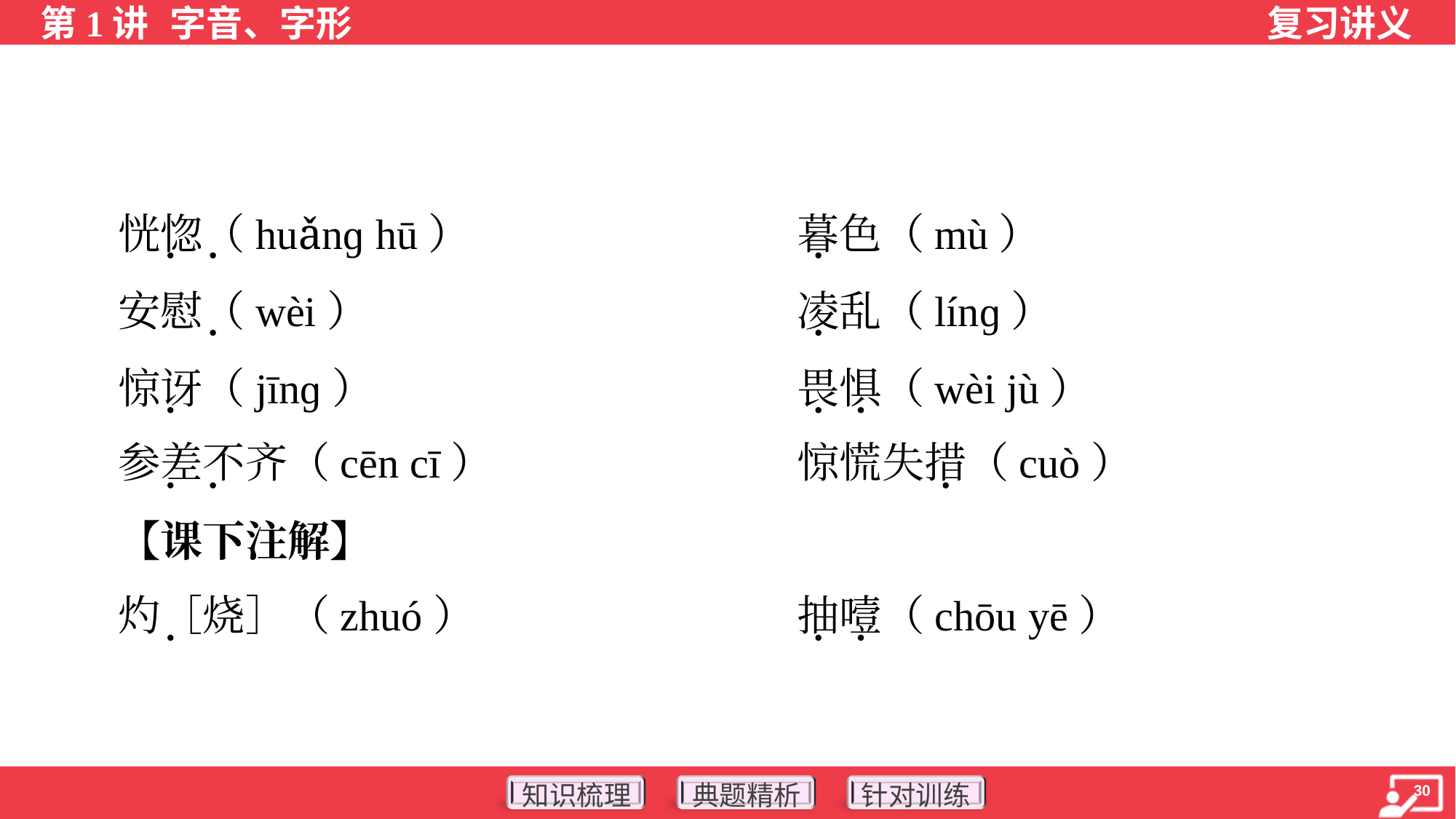

恍惚（huǎnɡ hū）	暮色（mù）
    安慰（wèi）	凌乱（línɡ）
    惊讶（jīnɡ）	畏惧（wèi jù）
    参差不齐（cēn cī）	惊慌失措（cuò）

    【课下注解】
    灼［烧］（zhuó）	抽噎（chōu yē）